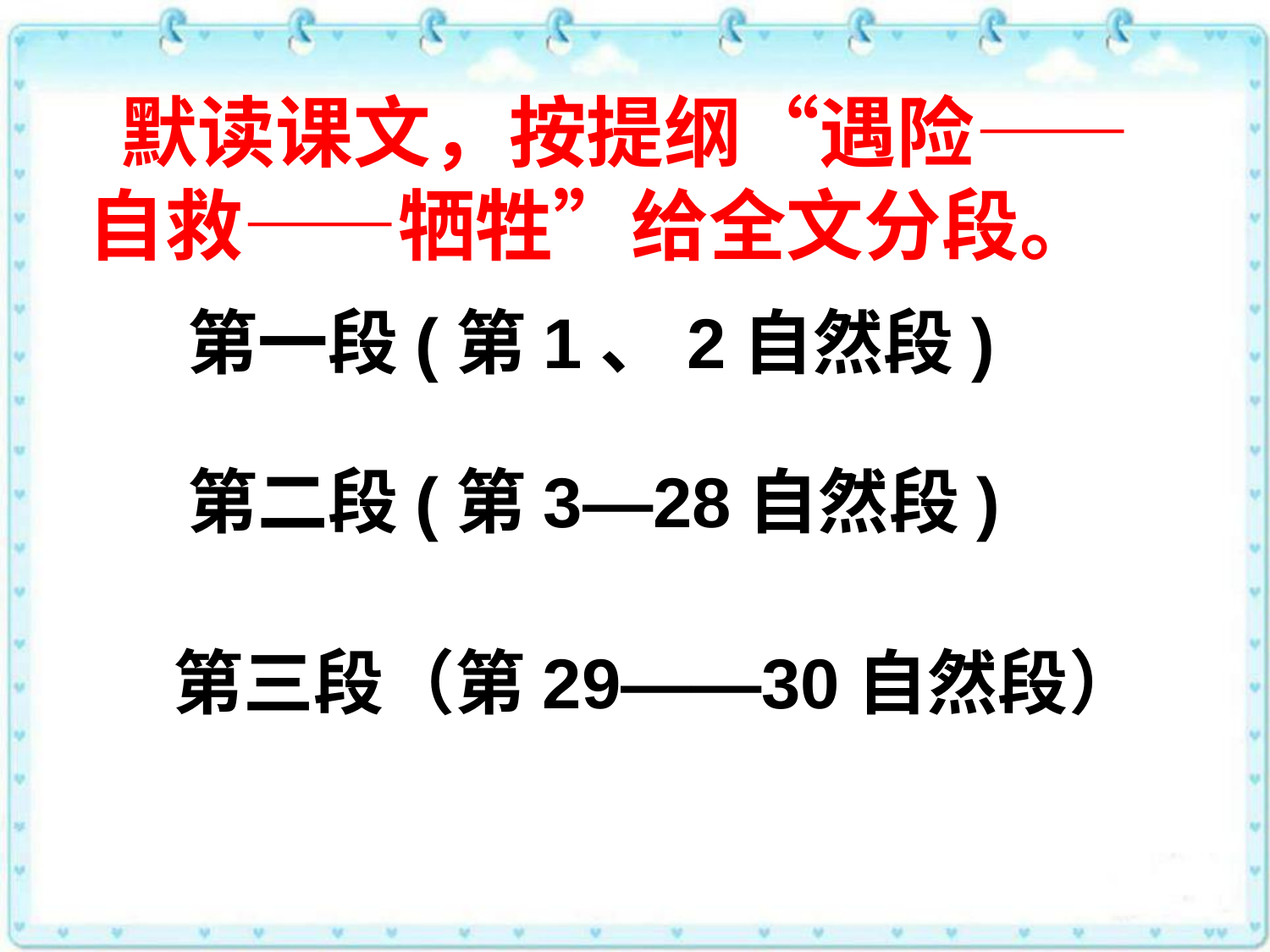

默读课文，按提纲“遇险——自救——牺牲”给全文分段。
第一段(第1、2自然段)
第二段(第3—28自然段)
第三段（第29——30自然段）